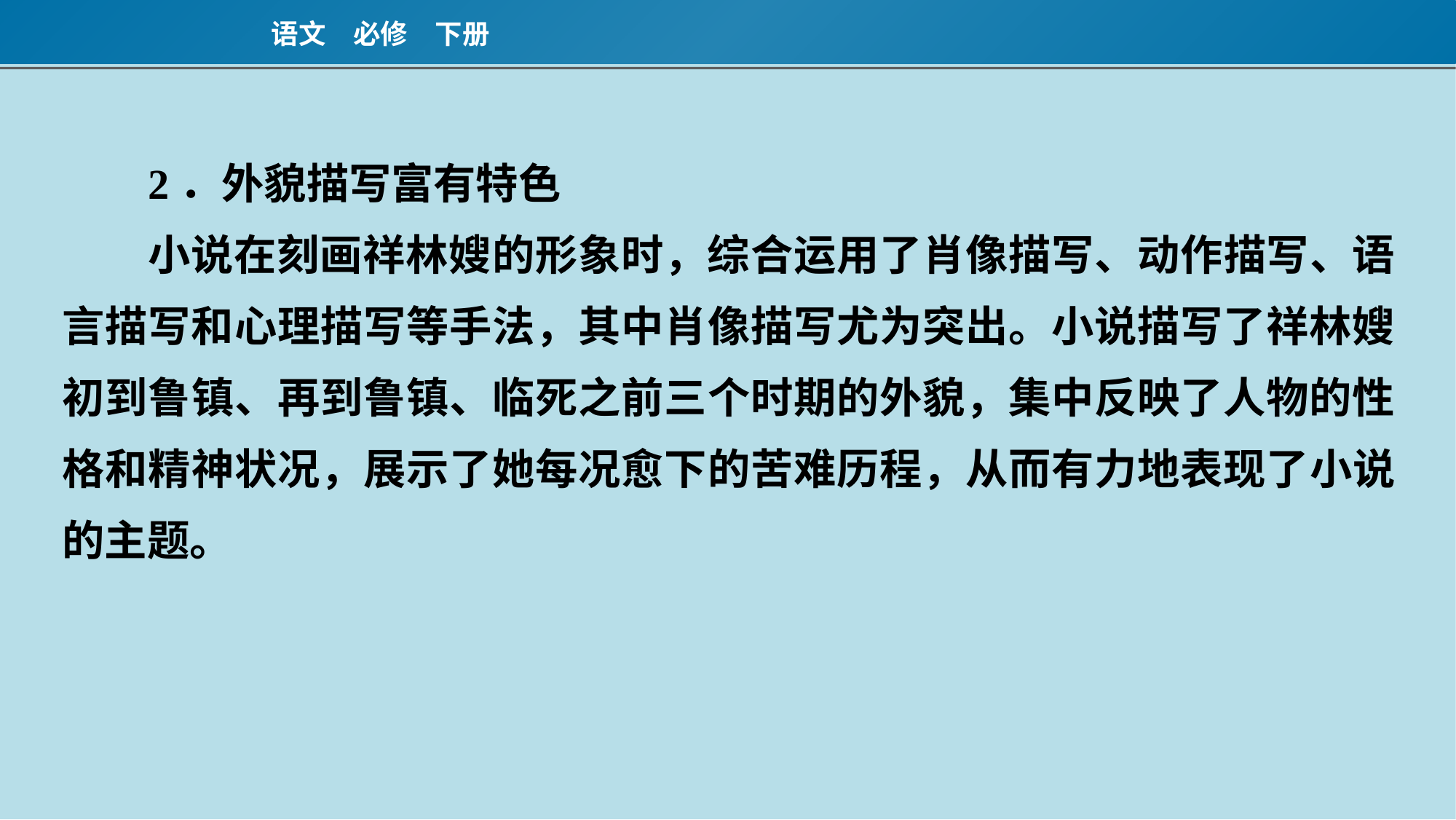

2．外貌描写富有特色
小说在刻画祥林嫂的形象时，综合运用了肖像描写、动作描写、语言描写和心理描写等手法，其中肖像描写尤为突出。小说描写了祥林嫂初到鲁镇、再到鲁镇、临死之前三个时期的外貌，集中反映了人物的性格和精神状况，展示了她每况愈下的苦难历程，从而有力地表现了小说的主题。